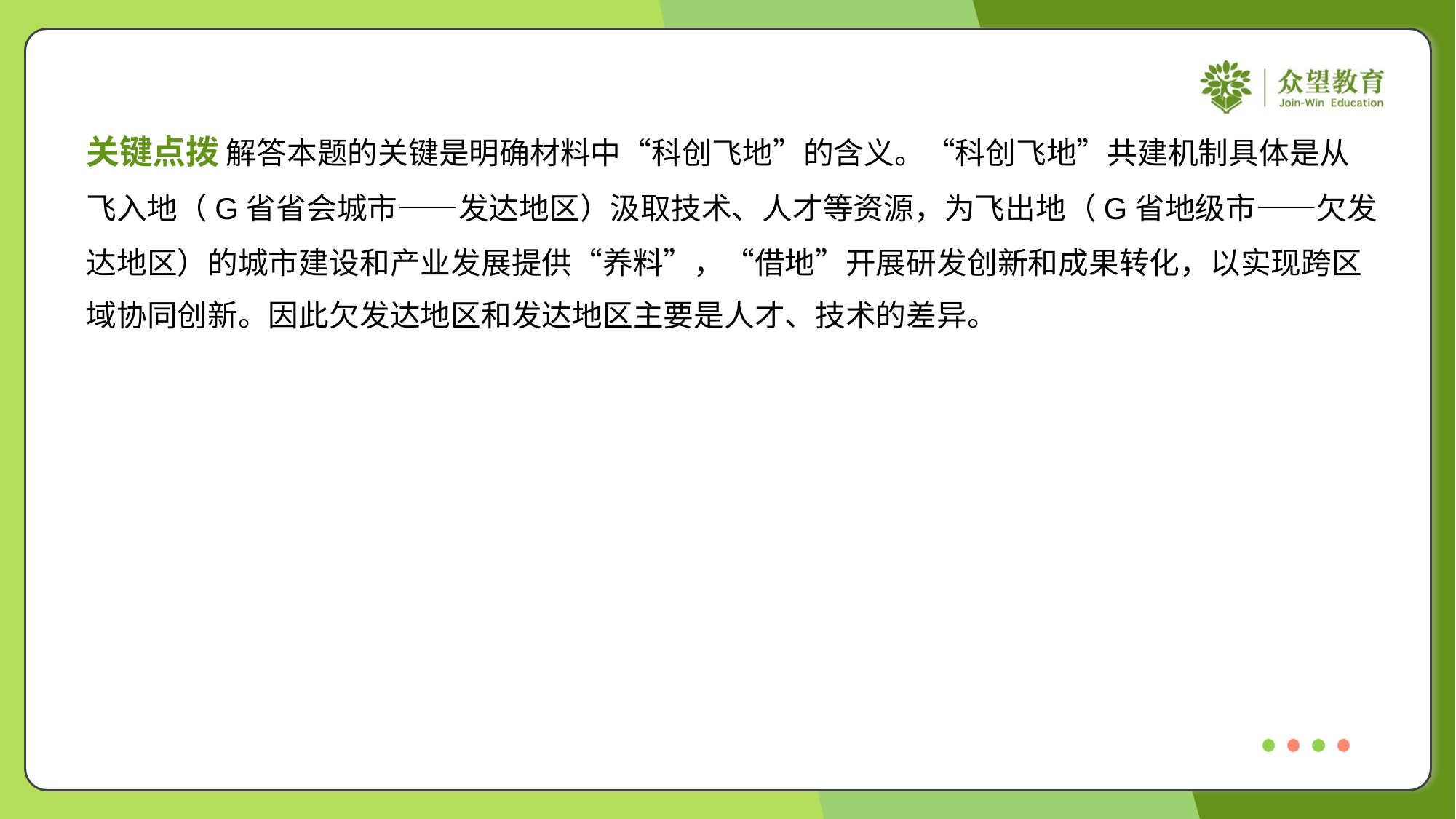

关键点拨 解答本题的关键是明确材料中“科创飞地”的含义。“科创飞地”共建机制具体是从
飞入地（G省省会城市——发达地区）汲取技术、人才等资源，为飞出地（G省地级市——欠发
达地区）的城市建设和产业发展提供“养料”，“借地”开展研发创新和成果转化，以实现跨区
域协同创新。因此欠发达地区和发达地区主要是人才、技术的差异。